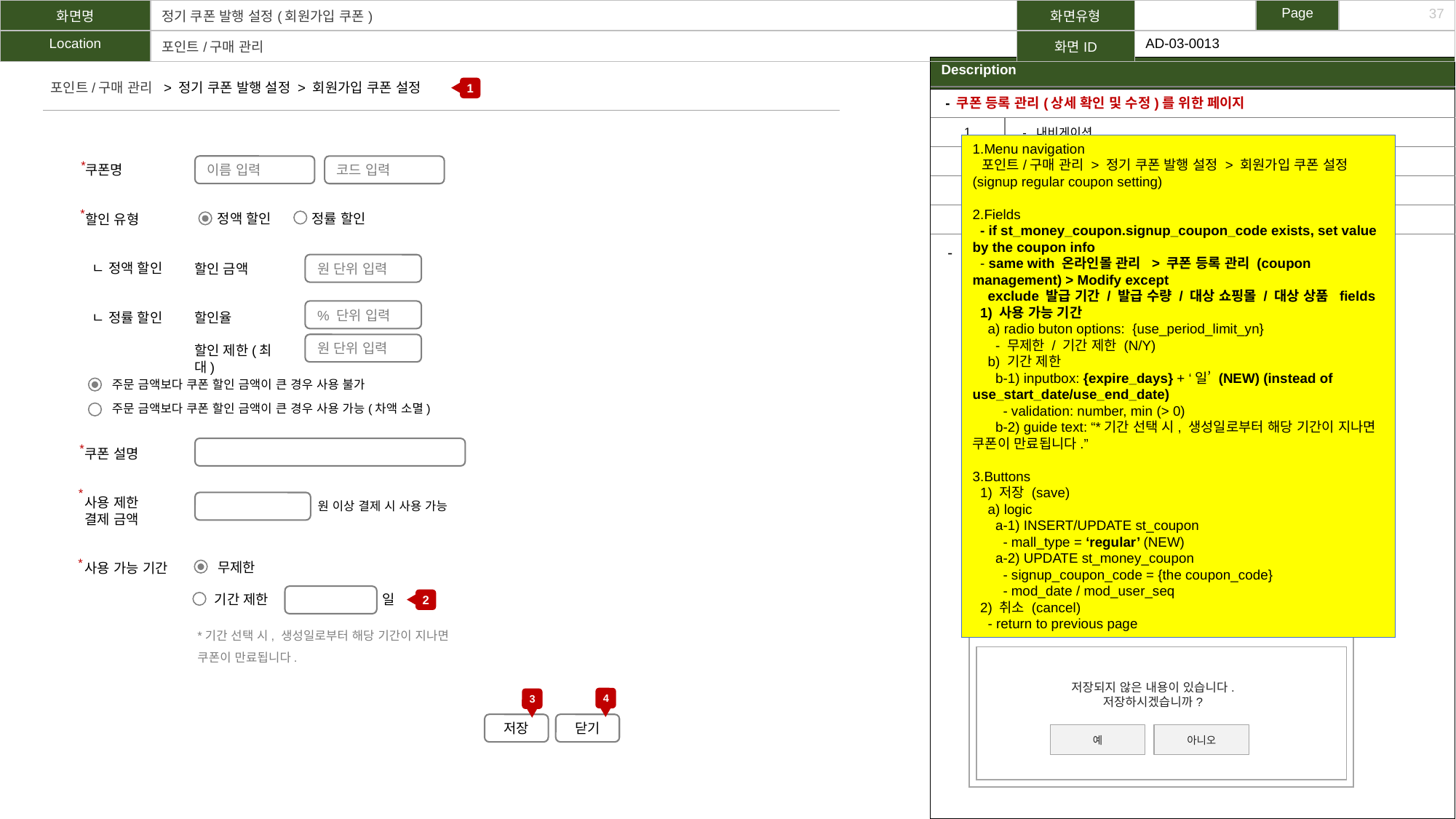

| 화면명 | 정기 쿠폰 발행 설정(회원가입 쿠폰) | 화면유형 |  | Page |  |
| --- | --- | --- | --- | --- | --- |
| Location | 포인트/구매 관리 | 화면ID | AD-03-0013 |  |  |
37
| Description |
| --- |
|  |
1

포인트/구매 관리  > 정기 쿠폰 발행 설정 > 회원가입 쿠폰 설정
| - 쿠폰 등록 관리(상세 확인 및 수정)를 위한 페이지 |  |
| --- | --- |
| 1 | - 내비게이션 |
| 2 | - 생성일로부터 사용할 수 있는 기간 입력 |
| 3 | - 저장 / 변경 정보 입력 후 저장 |
| 4 | - 닫기 \*변경된 내용이 있으면 팝업 |
1.Menu navigation
  포인트/구매 관리 > 정기 쿠폰 발행 설정 > 회원가입 쿠폰 설정 (signup regular coupon setting)

2.Fields
  - if st_money_coupon.signup_coupon_code exists, set value by the coupon info
  - same with 온라인몰 관리  > 쿠폰 등록 관리 (coupon management) > Modify except
    exclude 발급 기간 / 발급 수량 / 대상 쇼핑몰 / 대상 상품  fields
  1) 사용 가능 기간
    a) radio buton options:  {use_period_limit_yn}
      - 무제한 / 기간 제한 (N/Y)
    b) 기간 제한
      b-1) inputbox: {expire_days} + ‘일’ (NEW) (instead of use_start_date/use_end_date)
        - validation: number, min (> 0)
      b-2) guide text: “*기간 선택 시, 생성일로부터 해당 기간이 지나면 쿠폰이 만료됩니다.”

3.Buttons
  1) 저장 (save)
    a) logic
      a-1) INSERT/UPDATE st_coupon
        - mall_type = ‘regular’ (NEW)
      a-2) UPDATE st_money_coupon
        - signup_coupon_code = {the coupon_code}
        - mod_date / mod_user_seq
  2) 취소 (cancel)
    - return to previous page
*
이름 입력
코드 입력
쿠폰명

할인 유형

 ㄴ 정액 할인

 ㄴ 정률 할인
*
정액 할인
정률 할인

상세 정보 중 *은 필수 정보
원 단위 입력
할인 금액

할인율

할인 제한(최대)
% 단위 입력
원 단위 입력
3-1

주문 금액보다 쿠폰 할인 금액이 큰 경우 사용 불가

알림
주문 금액보다 쿠폰 할인 금액이 큰 경우 사용 가능(차액 소멸)

*

쿠폰 설명

사용 제한
결제 금액

사용 가능 기간

저장하시겠습니까?
*

원 이상 결제 시 사용 가능
아니오
예
*
무제한

2

기간 제한
일

4-1

알림
*기간 선택 시, 생성일로부터 해당 기간이 지나면 쿠폰이 만료됩니다.

저장되지 않은 내용이 있습니다.
저장하시겠습니까?
4

3

저장
닫기
아니오
예